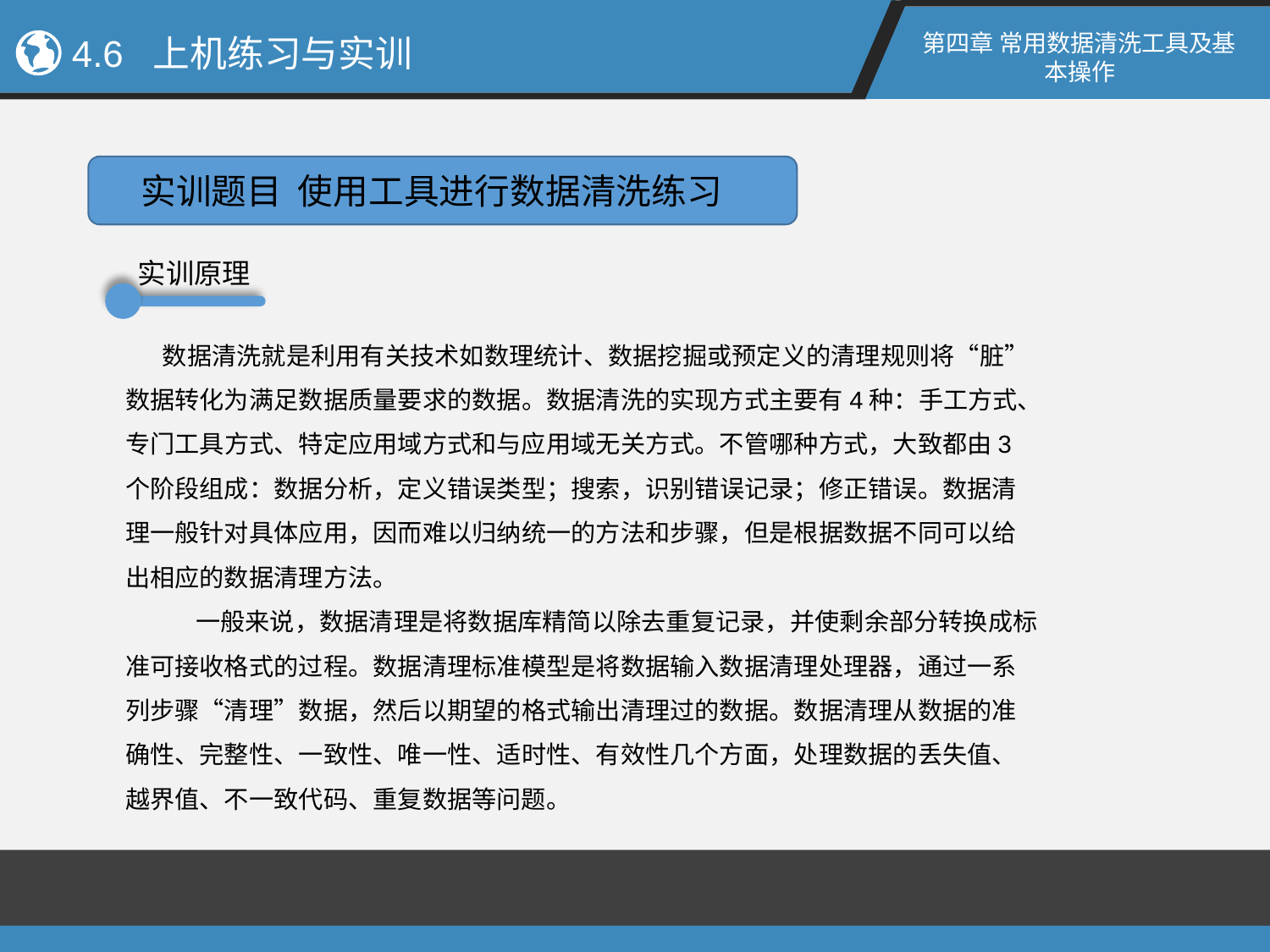

第四章 常用数据清洗工具及基本操作
4.6  上机练习与实训

实训题目  使用工具进行数据清洗练习
实训原理

数据清洗就是利用有关技术如数理统计、数据挖掘或预定义的清理规则将“脏”数据转化为满足数据质量要求的数据。数据清洗的实现方式主要有4种：手工方式、专门工具方式、特定应用域方式和与应用域无关方式。不管哪种方式，大致都由3个阶段组成：数据分析，定义错误类型；搜索，识别错误记录；修正错误。数据清理一般针对具体应用，因而难以归纳统一的方法和步骤，但是根据数据不同可以给出相应的数据清理方法。
     一般来说，数据清理是将数据库精简以除去重复记录，并使剩余部分转换成标准可接收格式的过程。数据清理标准模型是将数据输入数据清理处理器，通过一系列步骤“清理”数据，然后以期望的格式输出清理过的数据。数据清理从数据的准确性、完整性、一致性、唯一性、适时性、有效性几个方面，处理数据的丢失值、越界值、不一致代码、重复数据等问题。

83
83
83